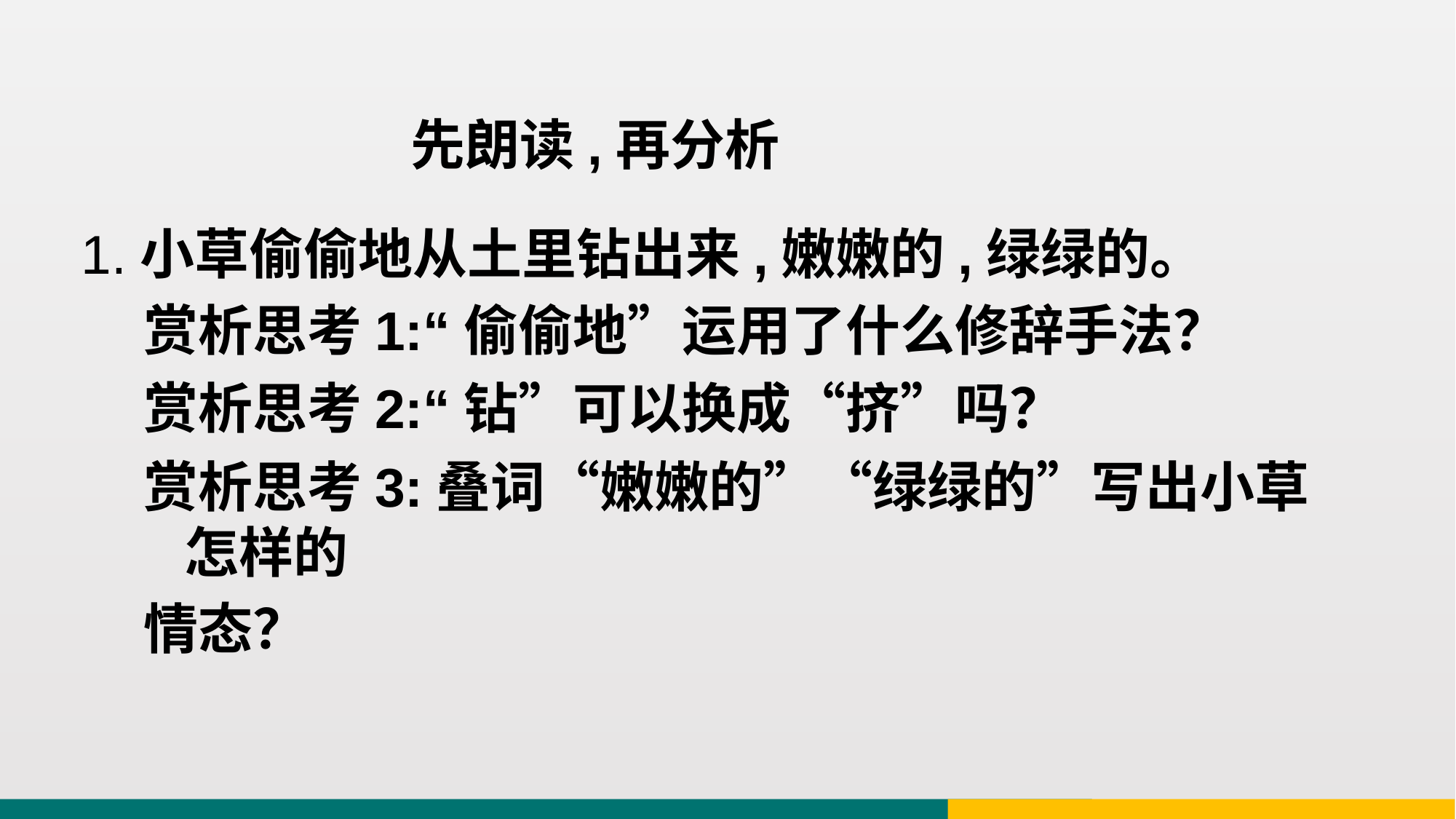

先朗读,再分析
1.小草偷偷地从土里钻出来,嫩嫩的,绿绿的。
赏析思考1:“偷偷地”运用了什么修辞手法？
赏析思考2:“钻”可以换成“挤”吗？
赏析思考3:叠词“嫩嫩的”“绿绿的”写出小草怎样的
情态？